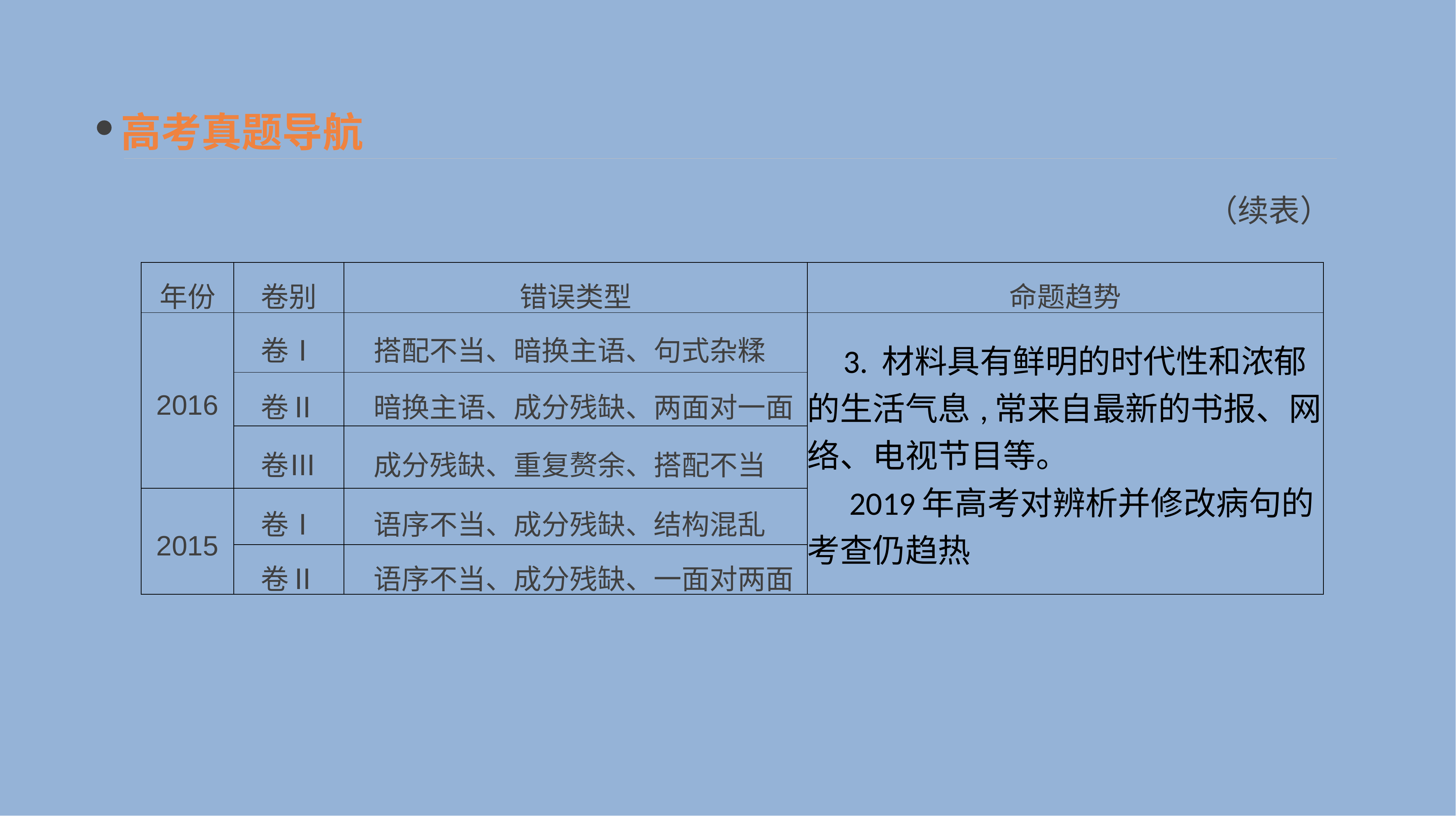

高考真题导航

（续表）
| 年份 | 卷别 | 错误类型 | 命题趋势 |
| --- | --- | --- | --- |
| 2016 | 卷Ⅰ | 搭配不当、暗换主语、句式杂糅 | 3. 材料具有鲜明的时代性和浓郁的生活气息,常来自最新的书报、网络、电视节目等。 　2019年高考对辨析并修改病句的考查仍趋热 |
|  | 卷Ⅱ | 暗换主语、成分残缺、两面对一面 |  |
|  | 卷Ⅲ | 成分残缺、重复赘余、搭配不当 |  |
| 2015 | 卷Ⅰ | 语序不当、成分残缺、结构混乱 |  |
|  | 卷Ⅱ | 语序不当、成分残缺、一面对两面 |  |